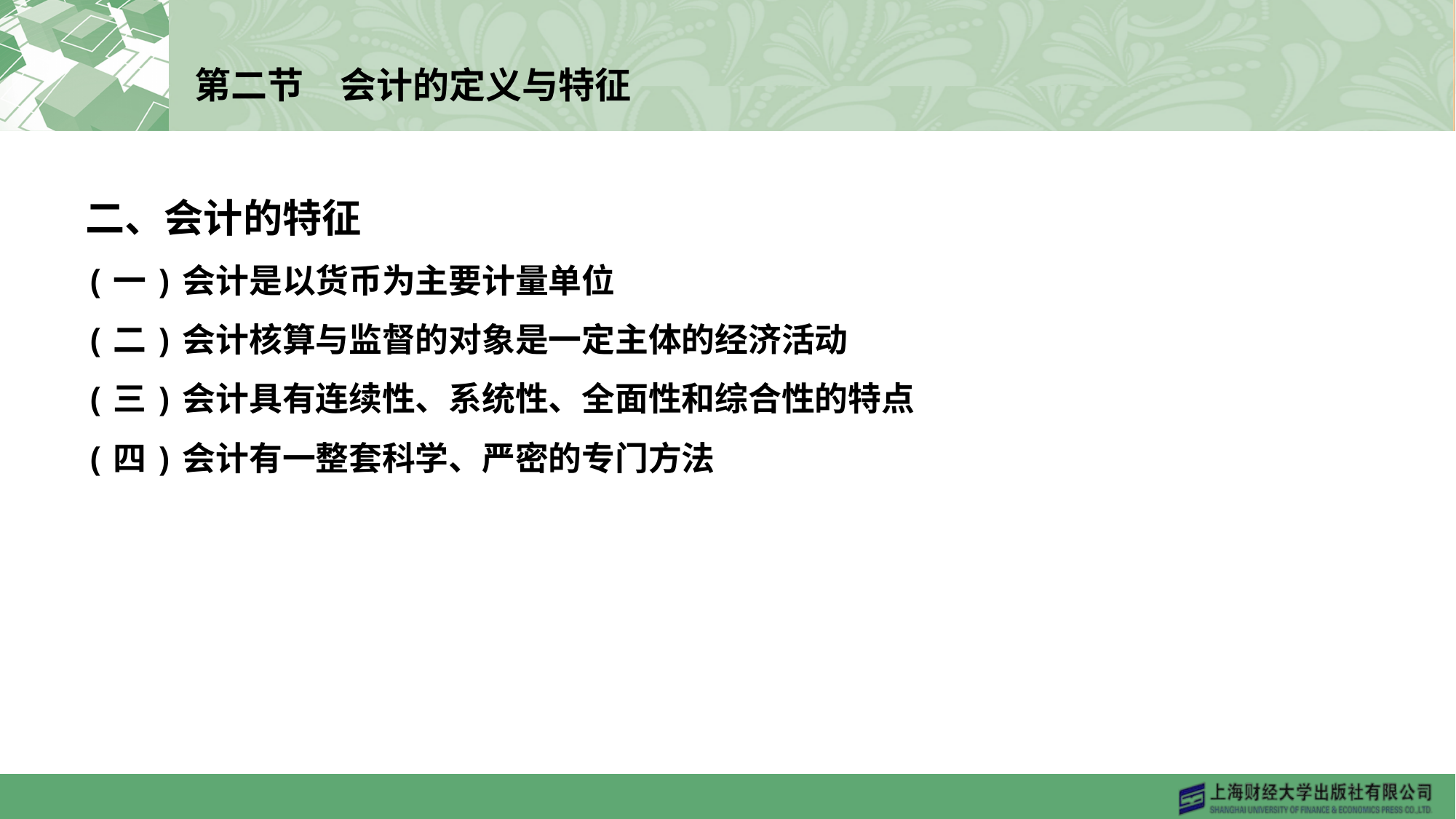

# 第二节　会计的定义与特征
二、会计的特征
(一)会计是以货币为主要计量单位
(二)会计核算与监督的对象是一定主体的经济活动
(三)会计具有连续性、系统性、全面性和综合性的特点
(四)会计有一整套科学、严密的专门方法